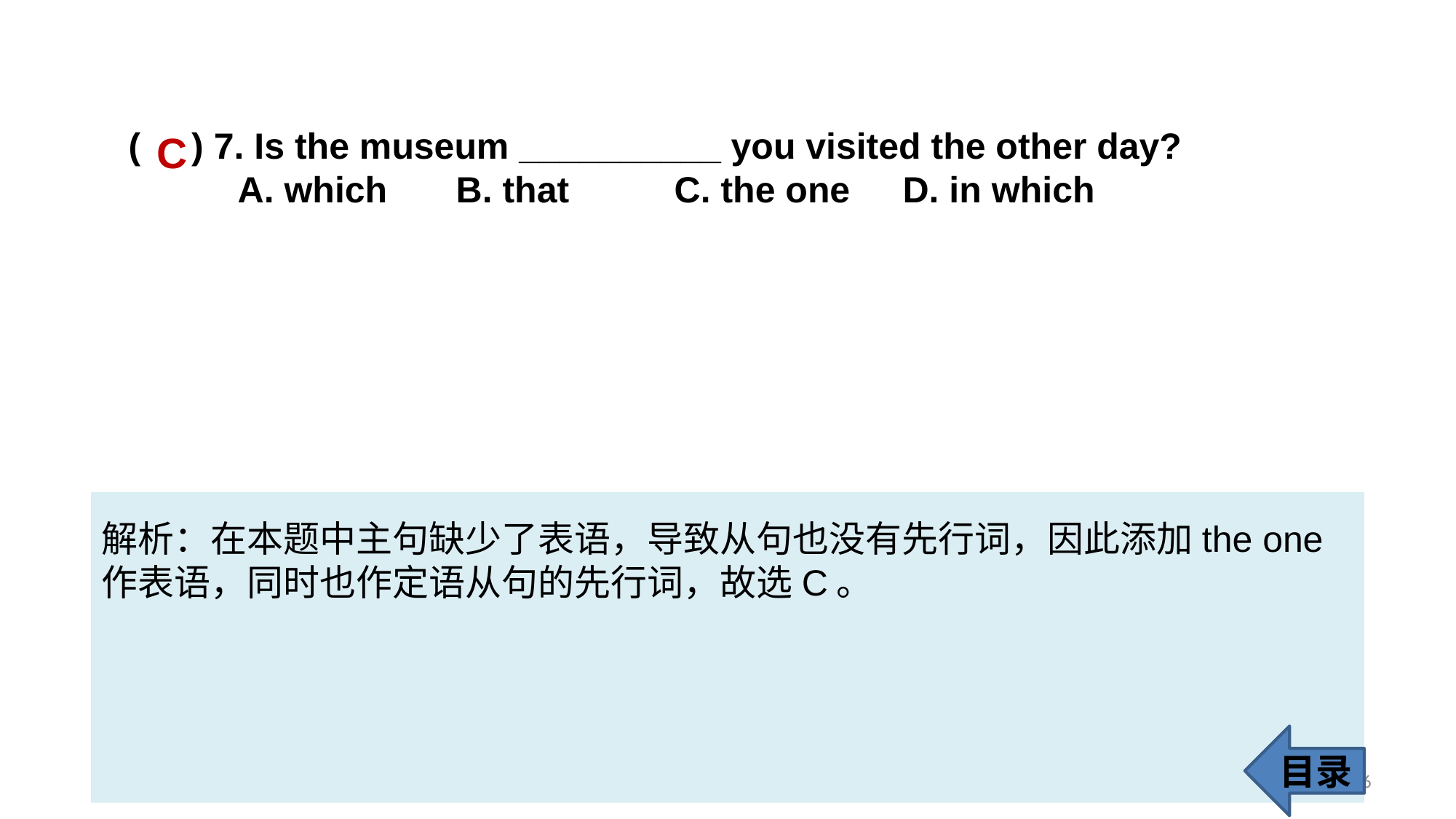

(     ) 7. Is the museum __________ you visited the other day?
	A. which 	B. that 	C. the one	 D. in which
C

解析：在本题中主句缺少了表语，导致从句也没有先行词，因此添加the one作表语，同时也作定语从句的先行词，故选C。
目录
66